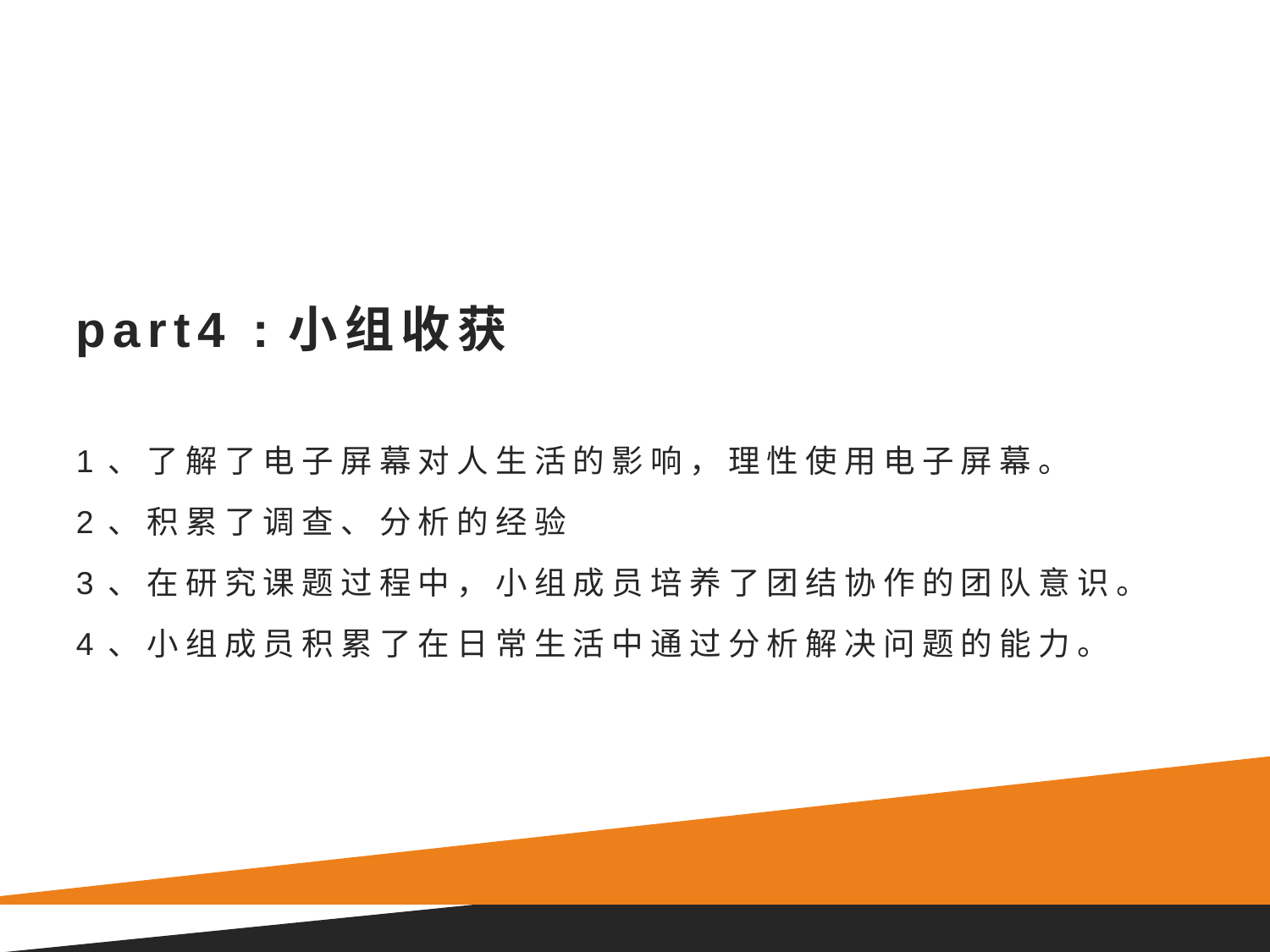

# part4 :小组收获 1、了解了电子屏幕对人生活的影响，理性使用电子屏幕。       2、积累了调查、分析的经验 3、在研究课题过程中，小组成员培养了团结协作的团队意识。 4、小组成员积累了在日常生活中通过分析解决问题的能力。